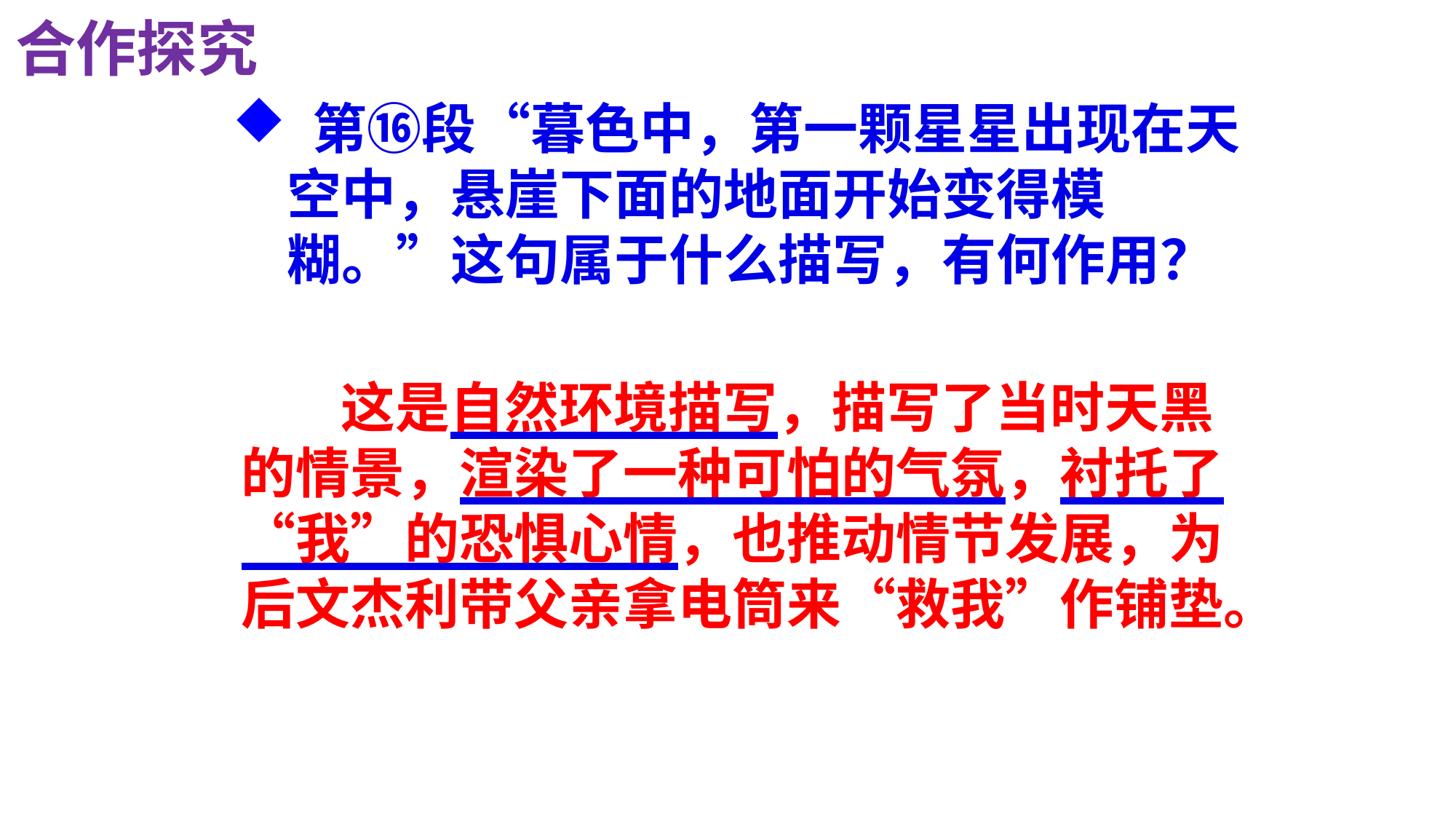

合作探究
 第⑯段“暮色中，第一颗星星出现在天空中，悬崖下面的地面开始变得模糊。”这句属于什么描写，有何作用？
       这是自然环境描写，描写了当时天黑的情景，渲染了一种可怕的气氛，衬托了“我”的恐惧心情，也推动情节发展，为后文杰利带父亲拿电筒来“救我”作铺垫。